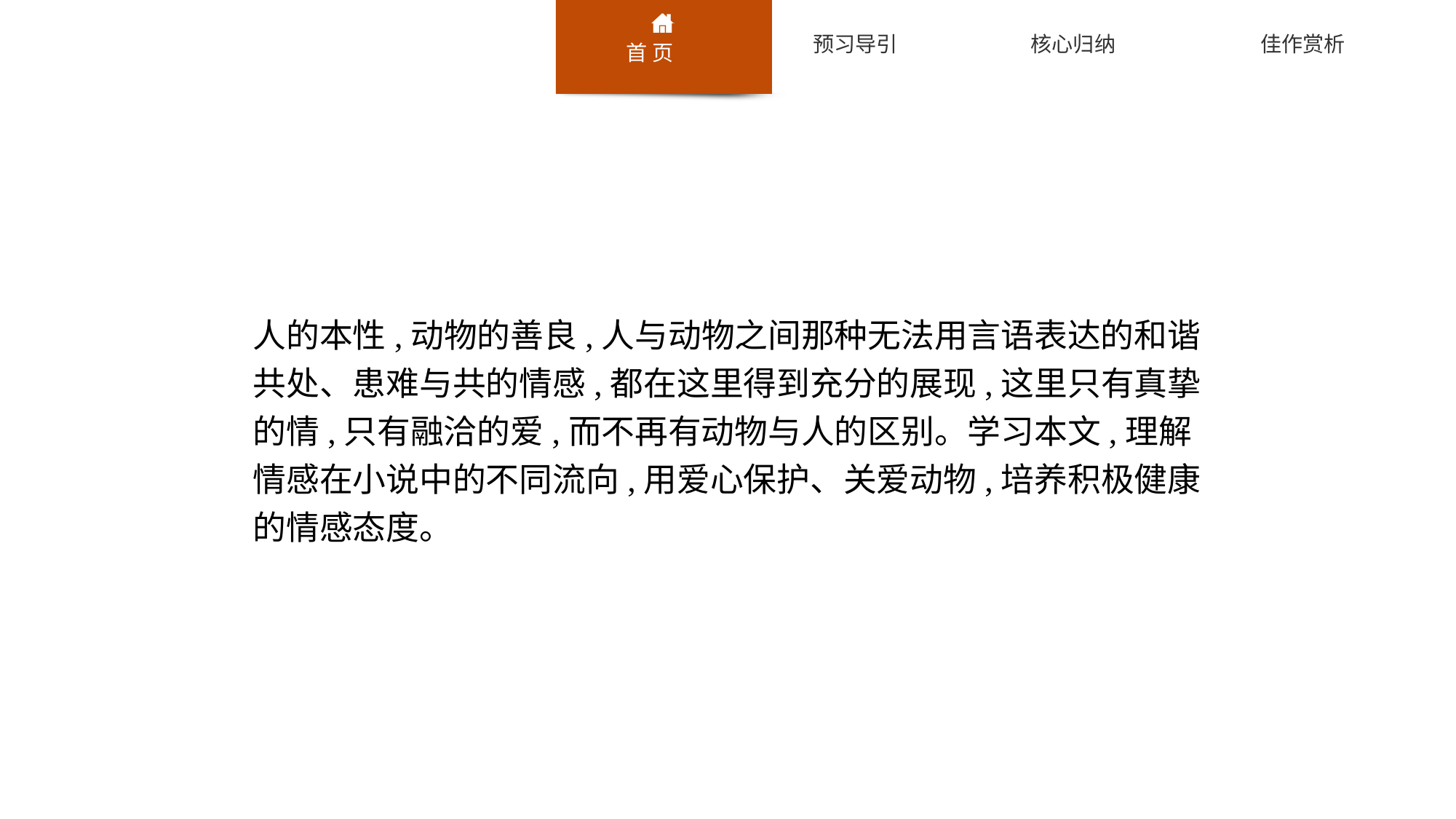

人的本性,动物的善良,人与动物之间那种无法用言语表达的和谐共处、患难与共的情感,都在这里得到充分的展现,这里只有真挚的情,只有融洽的爱,而不再有动物与人的区别。学习本文,理解情感在小说中的不同流向,用爱心保护、关爱动物,培养积极健康的情感态度。